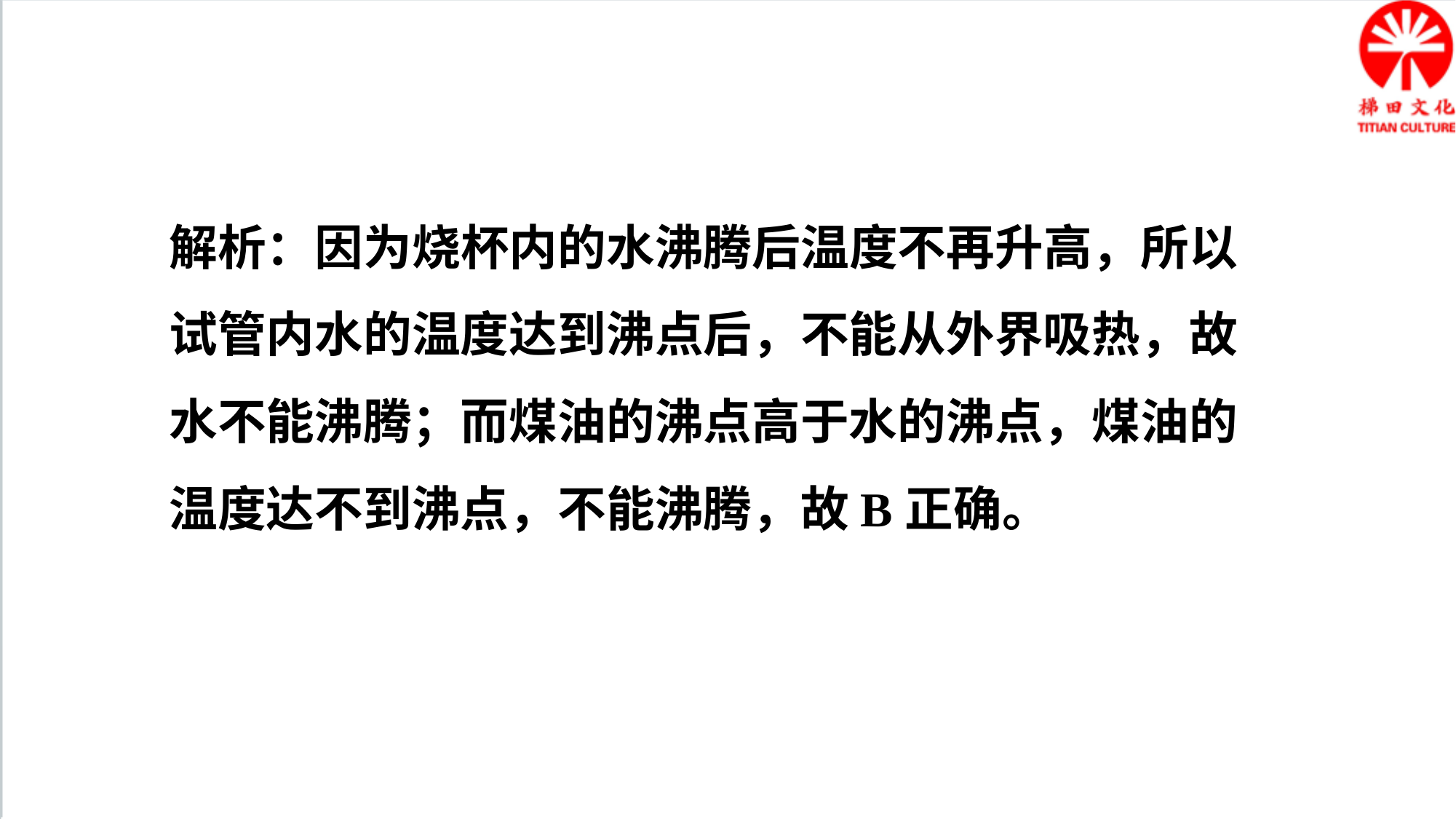

解析：因为烧杯内的水沸腾后温度不再升高，所以试管内水的温度达到沸点后，不能从外界吸热，故水不能沸腾；而煤油的沸点高于水的沸点，煤油的温度达不到沸点，不能沸腾，故B正确。